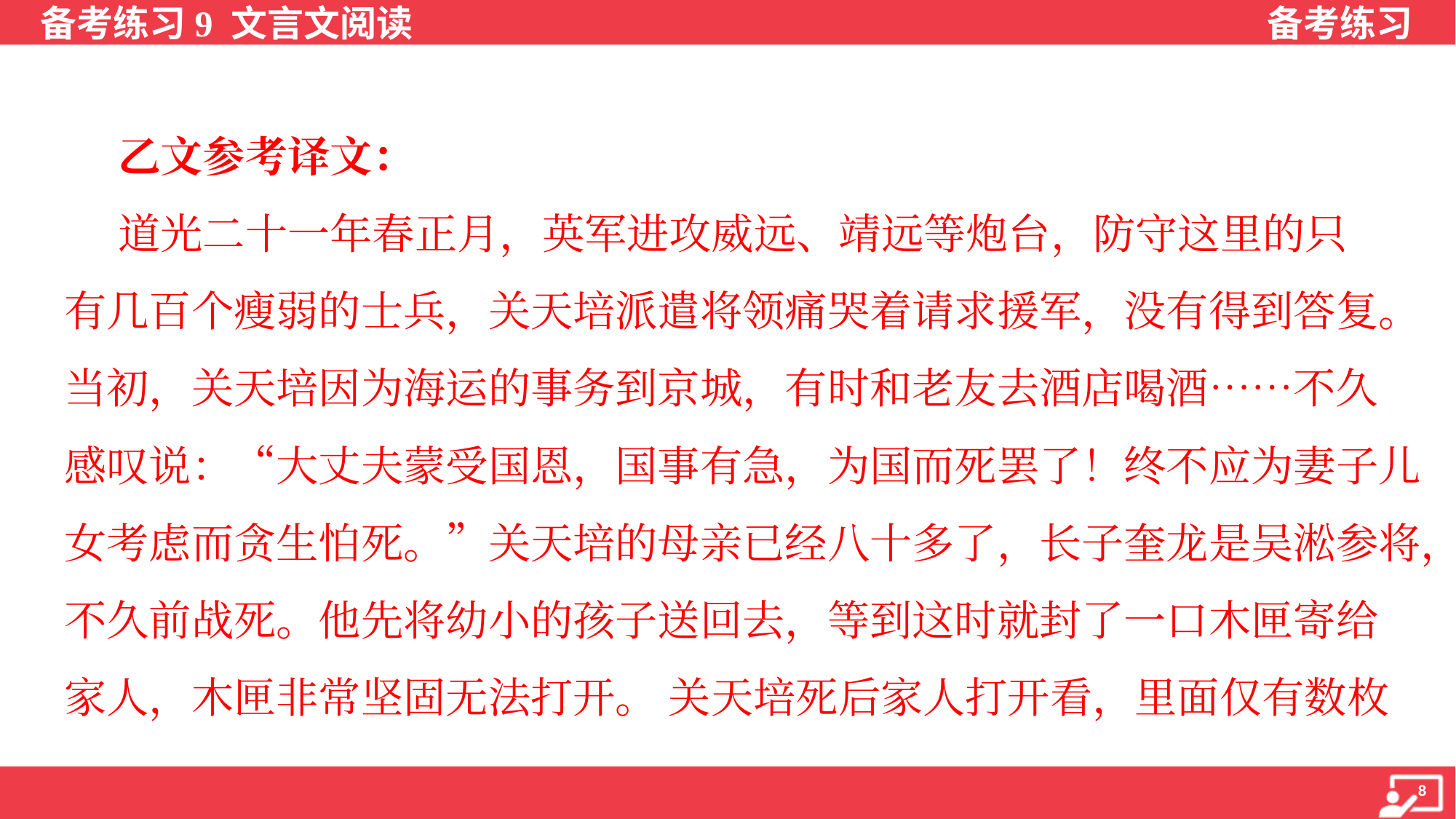

乙文参考译文：
    道光二十一年春正月，英军进攻威远、靖远等炮台，防守这里的只
有几百个瘦弱的士兵，关天培派遣将领痛哭着请求援军，没有得到答复。
当初，关天培因为海运的事务到京城，有时和老友去酒店喝酒……不久
感叹说：“大丈夫蒙受国恩，国事有急，为国而死罢了！终不应为妻子儿
女考虑而贪生怕死。”关天培的母亲已经八十多了，长子奎龙是吴淞参将，
不久前战死。他先将幼小的孩子送回去，等到这时就封了一口木匣寄给
家人，木匣非常坚固无法打开。 关天培死后家人打开看，里面仅有数枚